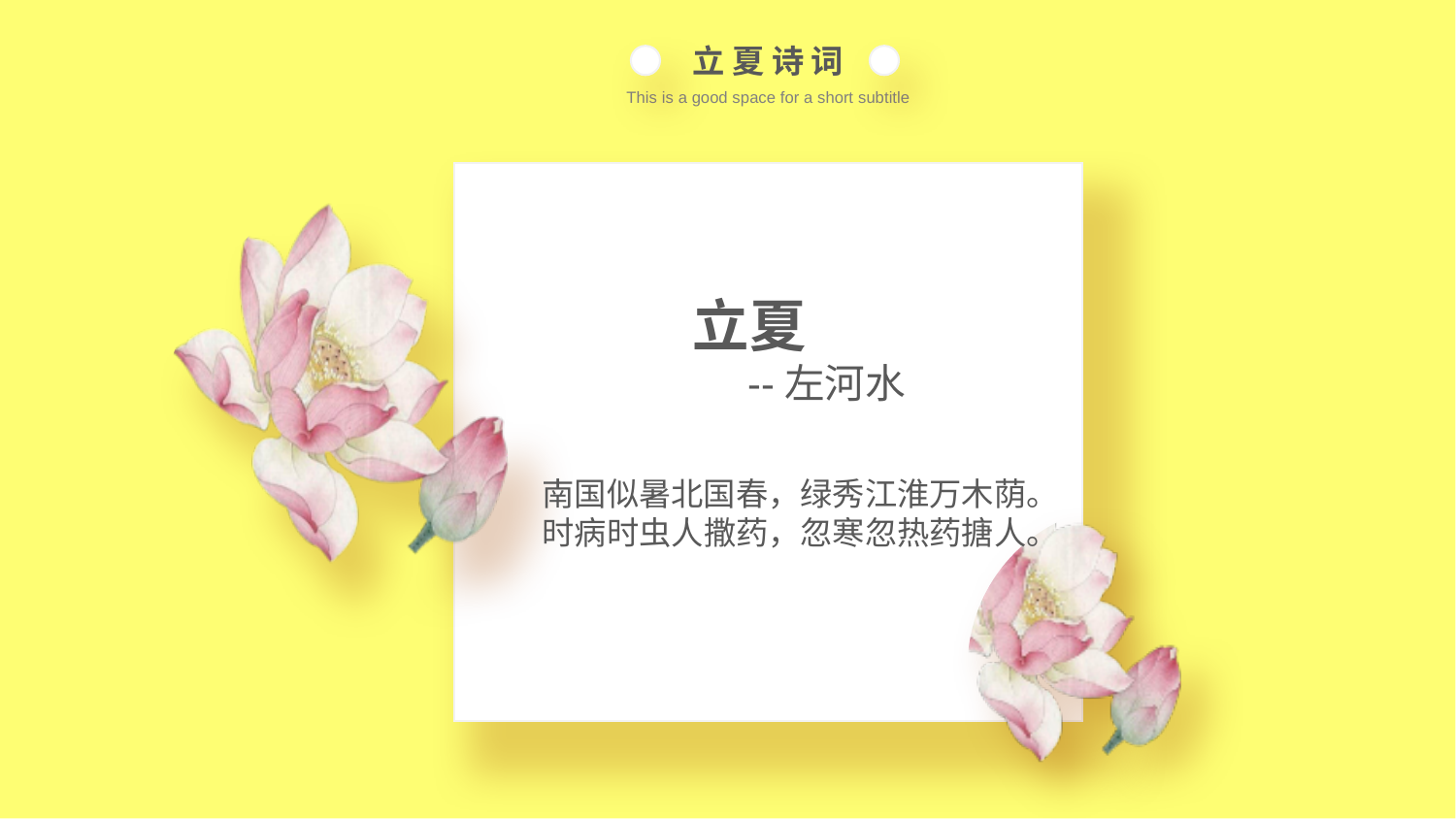

立 夏 诗 词

This is a good space for a short subtitle

立夏
             --左河水

南国似暑北国春，绿秀江淮万木荫。
时病时虫人撒药，忽寒忽热药搪人。